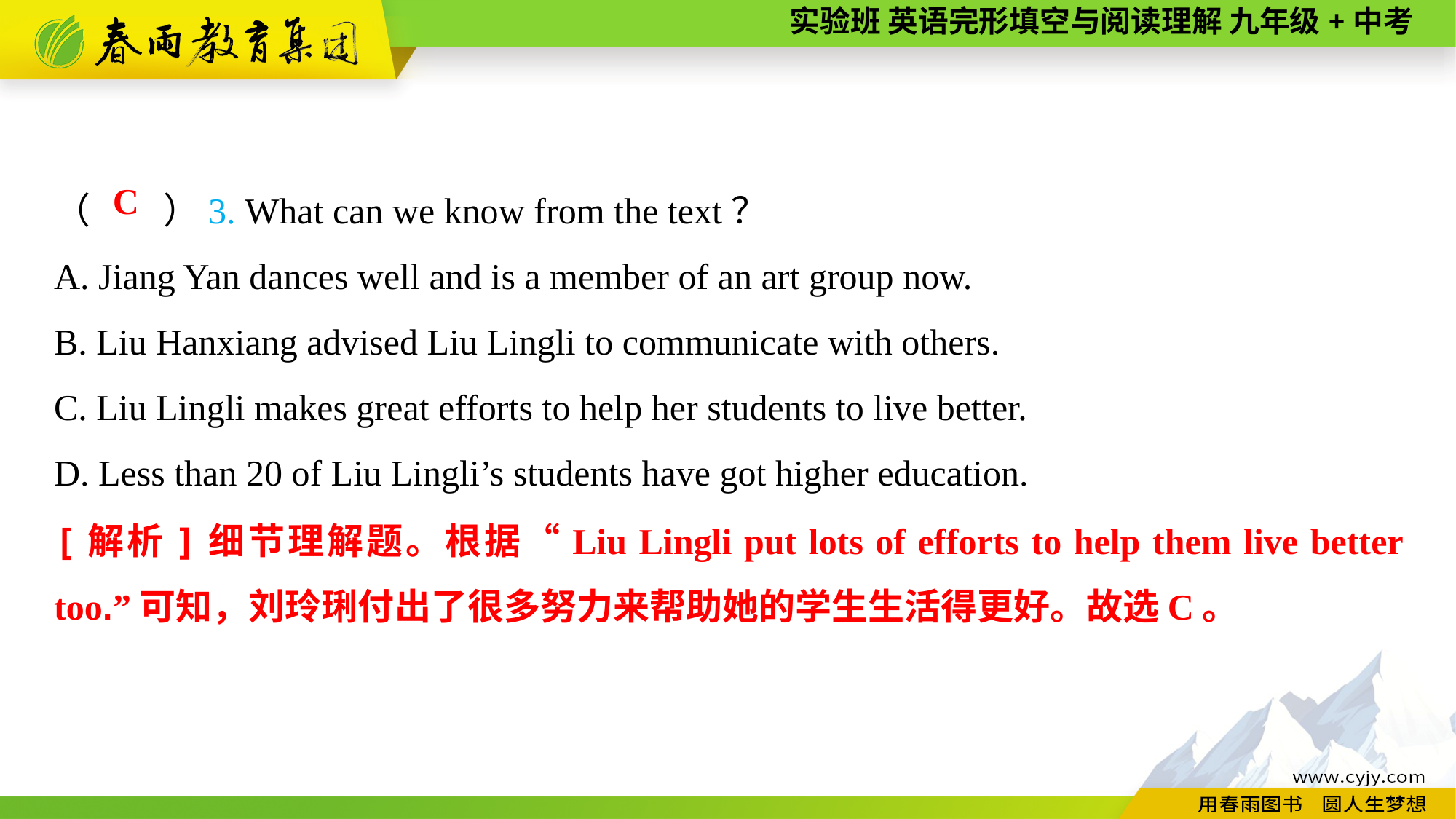

（　　）3. What can we know from the text？
A. Jiang Yan dances well and is a member of an art group now.
B. Liu Hanxiang advised Liu Lingli to communicate with others.
C. Liu Lingli makes great efforts to help her students to live better.
D. Less than 20 of Liu Lingli’s students have got higher education.
C
[解析]细节理解题。根据“Liu Lingli put lots of efforts to help them live better too.”可知，刘玲琍付出了很多努力来帮助她的学生生活得更好。故选C。